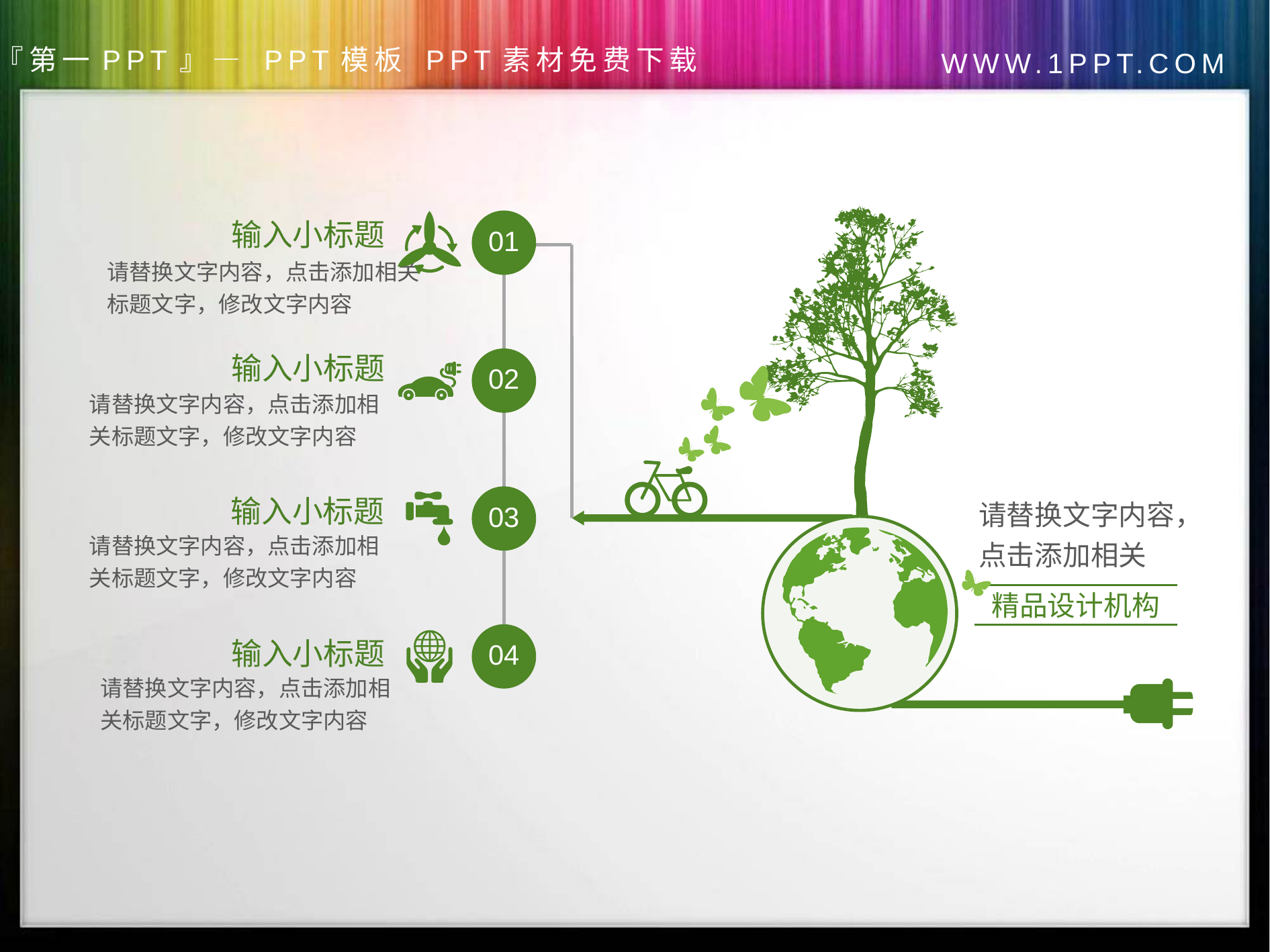

01
输入小标题
请替换文字内容，点击添加相关标题文字，修改文字内容

输入小标题
请替换文字内容，点击添加相关标题文字，修改文字内容

02

请替换文字内容，点击添加相关

03
输入小标题
请替换文字内容，点击添加相关标题文字，修改文字内容

精品设计机构

04
输入小标题
请替换文字内容，点击添加相关标题文字，修改文字内容